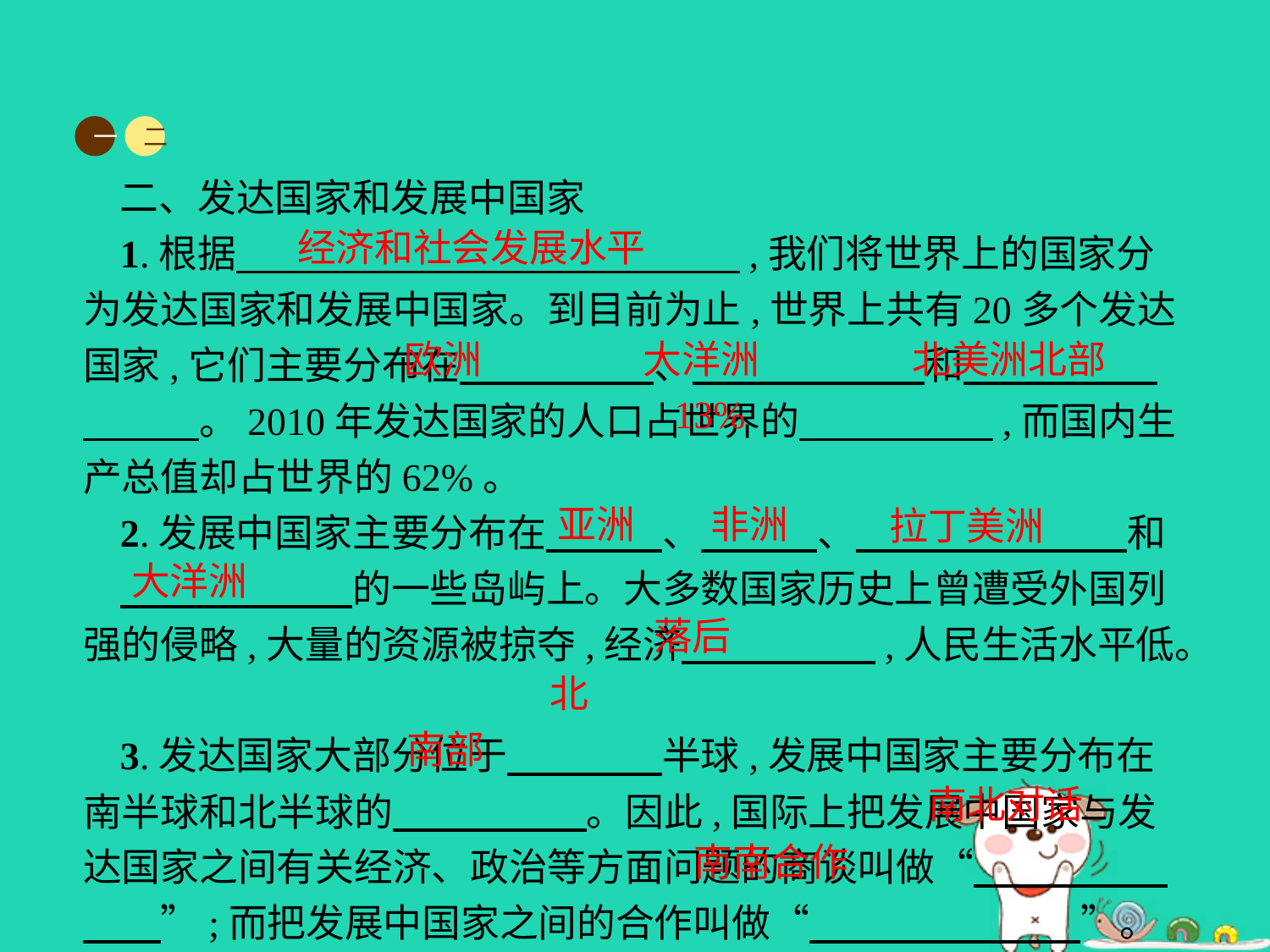

一
二
二、发达国家和发展中国家
1.根据　　　　　　　　　　　　　,我们将世界上的国家分为发达国家和发展中国家。到目前为止,世界上共有20多个发达国家,它们主要分布在　　　　　、　　　　　　和　　　　　　　　。2010年发达国家的人口占世界的　　　　　,而国内生产总值却占世界的62%。
2.发展中国家主要分布在　　　、　　　、　　　　　　　和
　　　　　　的一些岛屿上。大多数国家历史上曾遭受外国列强的侵略,大量的资源被掠夺,经济　　　　　,人民生活水平低。
3.发达国家大部分位于　　　　半球,发展中国家主要分布在南半球和北半球的　　　　　。因此,国际上把发展中国家与发达国家之间有关经济、政治等方面问题的商谈叫做“　　　　　　　”;而把发展中国家之间的合作叫做“　　　　　　　”。
经济和社会发展水平
欧洲
大洋洲
北美洲北部
13%
亚洲
非洲
拉丁美洲
大洋洲
落后
北
南部
南北对话
南南合作